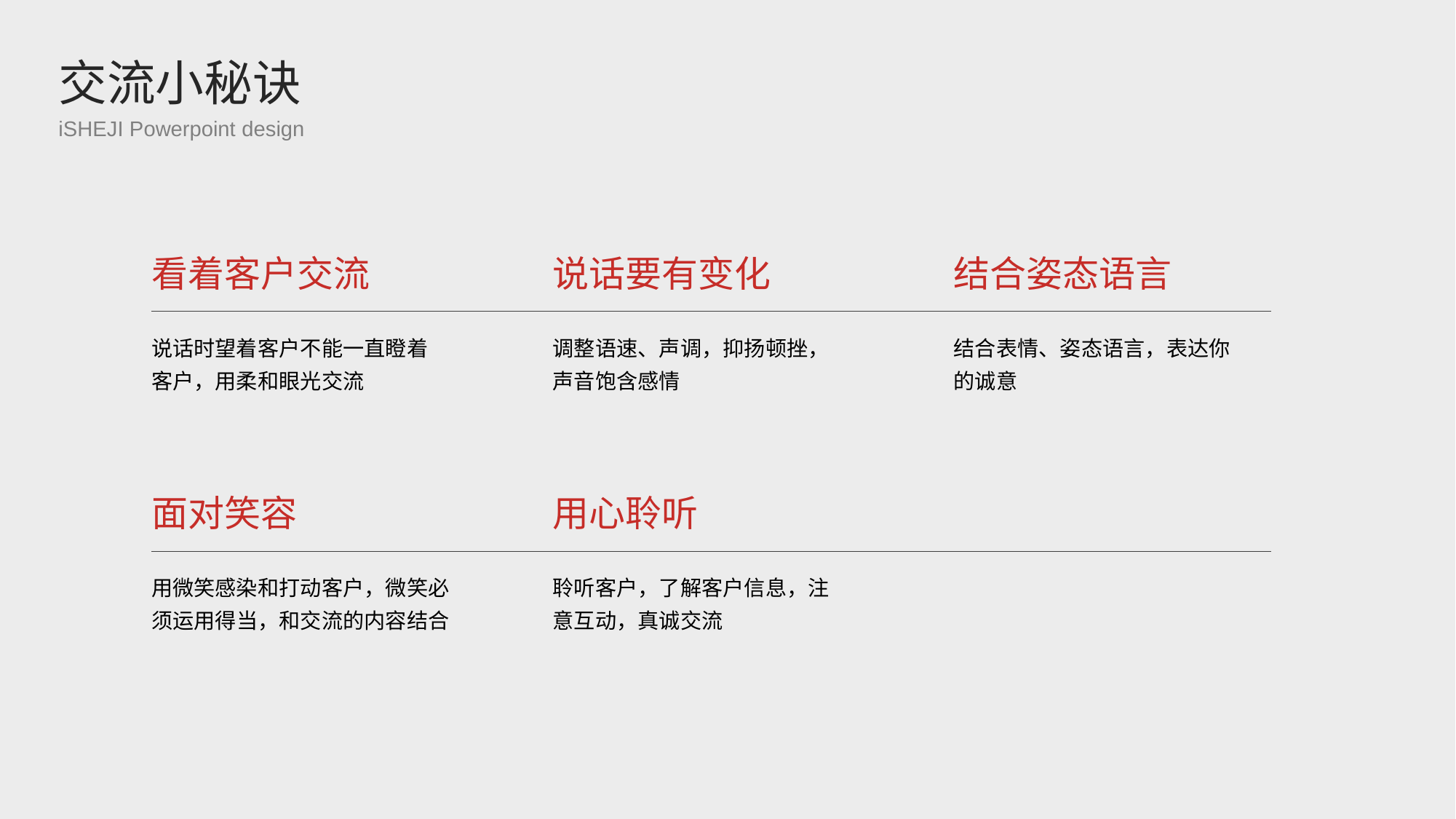

交流小秘诀
iSHEJI Powerpoint design
看着客户交流
说话要有变化
结合姿态语言
说话时望着客户不能一直瞪着客户，用柔和眼光交流
调整语速、声调，抑扬顿挫，声音饱含感情
结合表情、姿态语言，表达你的诚意
面对笑容
用心聆听
用微笑感染和打动客户，微笑必须运用得当，和交流的内容结合
聆听客户，了解客户信息，注意互动，真诚交流